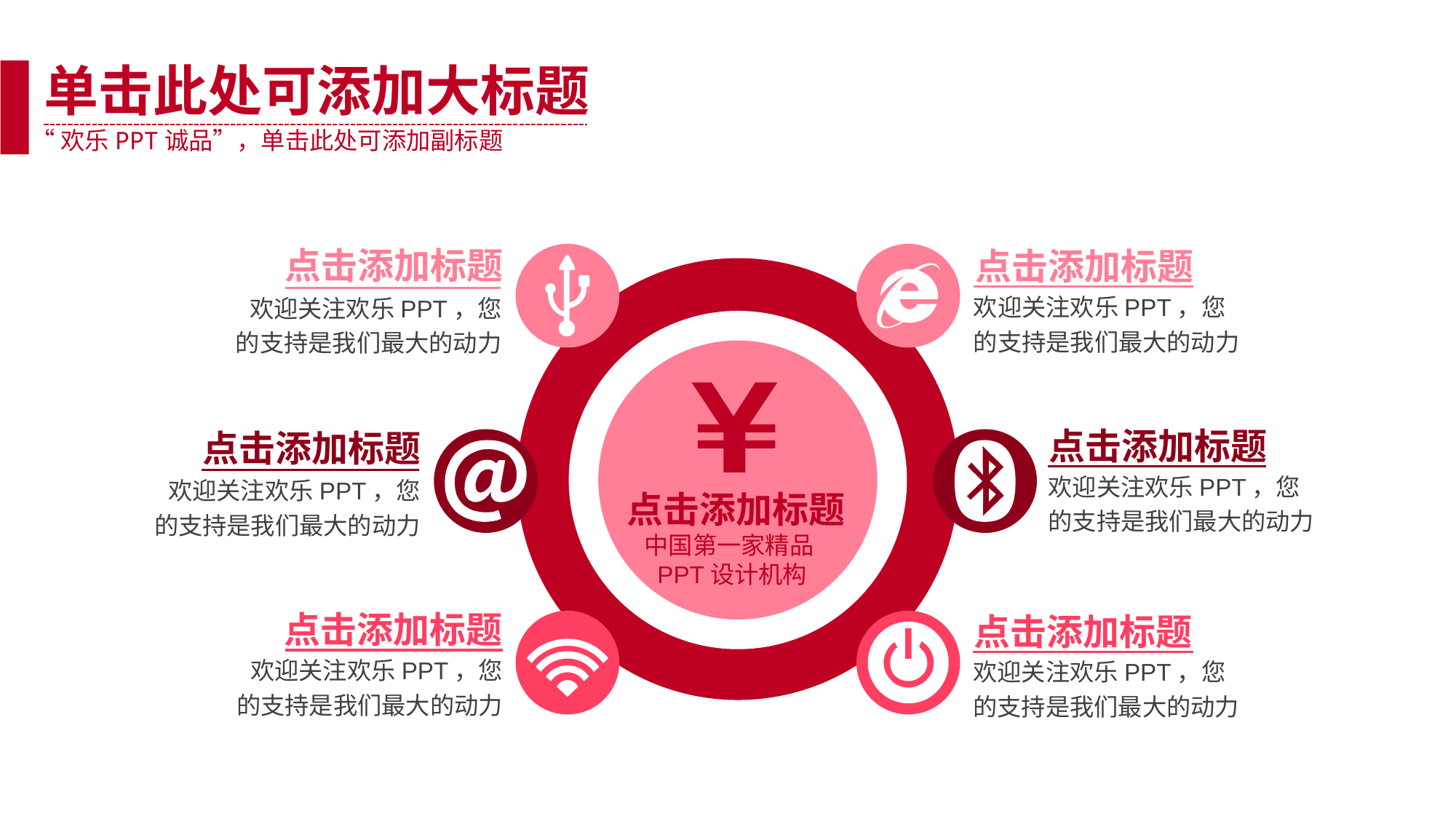

单击此处可添加大标题

“欢乐PPT诚品”，单击此处可添加副标题
点击添加标题
欢迎关注欢乐PPT，您的支持是我们最大的动力
点击添加标题
欢迎关注欢乐PPT，您的支持是我们最大的动力

点击添加标题
欢迎关注欢乐PPT，您的支持是我们最大的动力
点击添加标题
欢迎关注欢乐PPT，您的支持是我们最大的动力

点击添加标题
中国第一家精品PPT设计机构
点击添加标题
欢迎关注欢乐PPT，您的支持是我们最大的动力
点击添加标题
欢迎关注欢乐PPT，您的支持是我们最大的动力